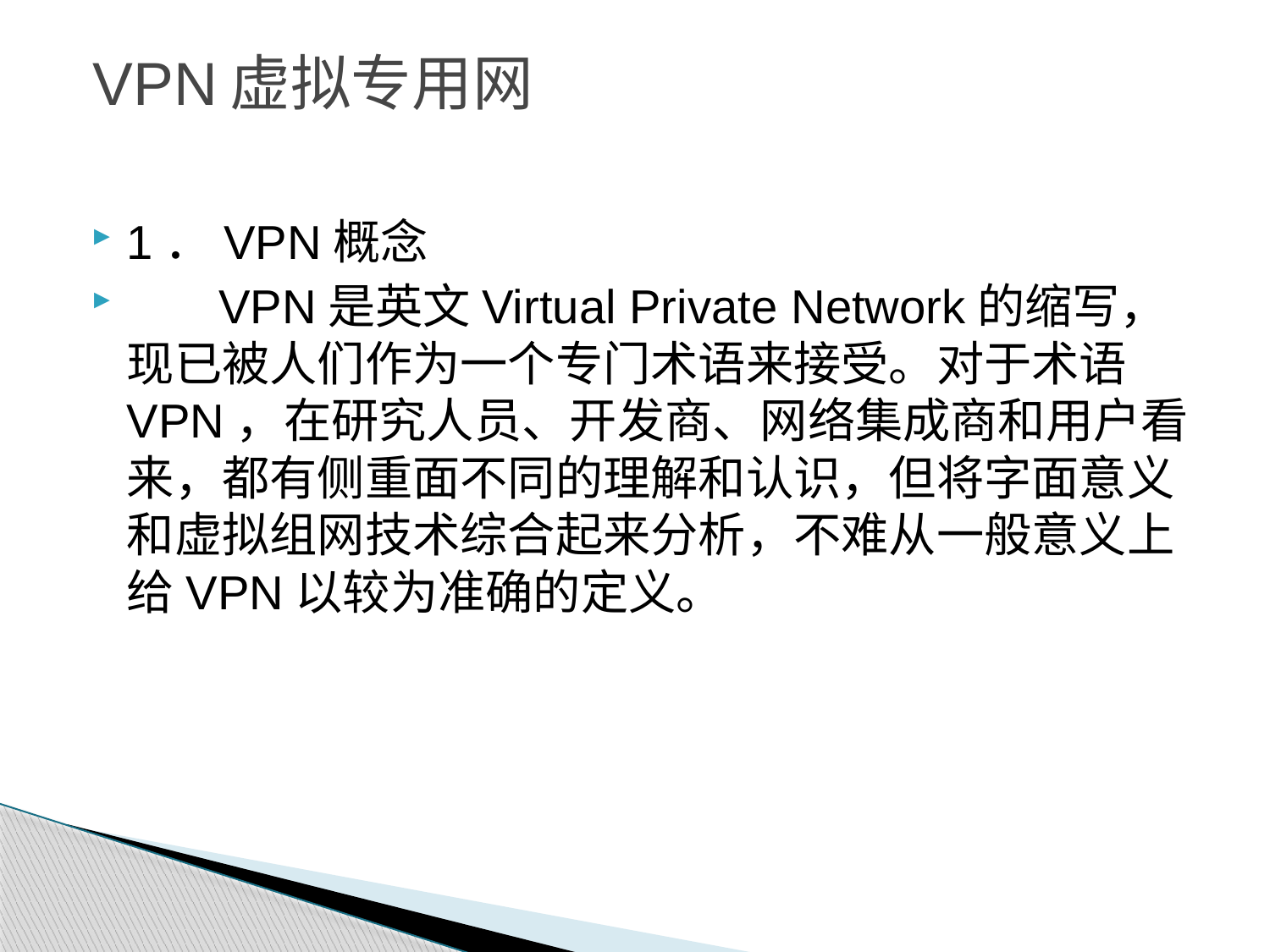

# VPN虚拟专用网
1．VPN概念
  　VPN是英文Virtual Private Network的缩写，现已被人们作为一个专门术语来接受。对于术语VPN，在研究人员、开发商、网络集成商和用户看来，都有侧重面不同的理解和认识，但将字面意义和虚拟组网技术综合起来分析，不难从一般意义上给VPN以较为准确的定义。